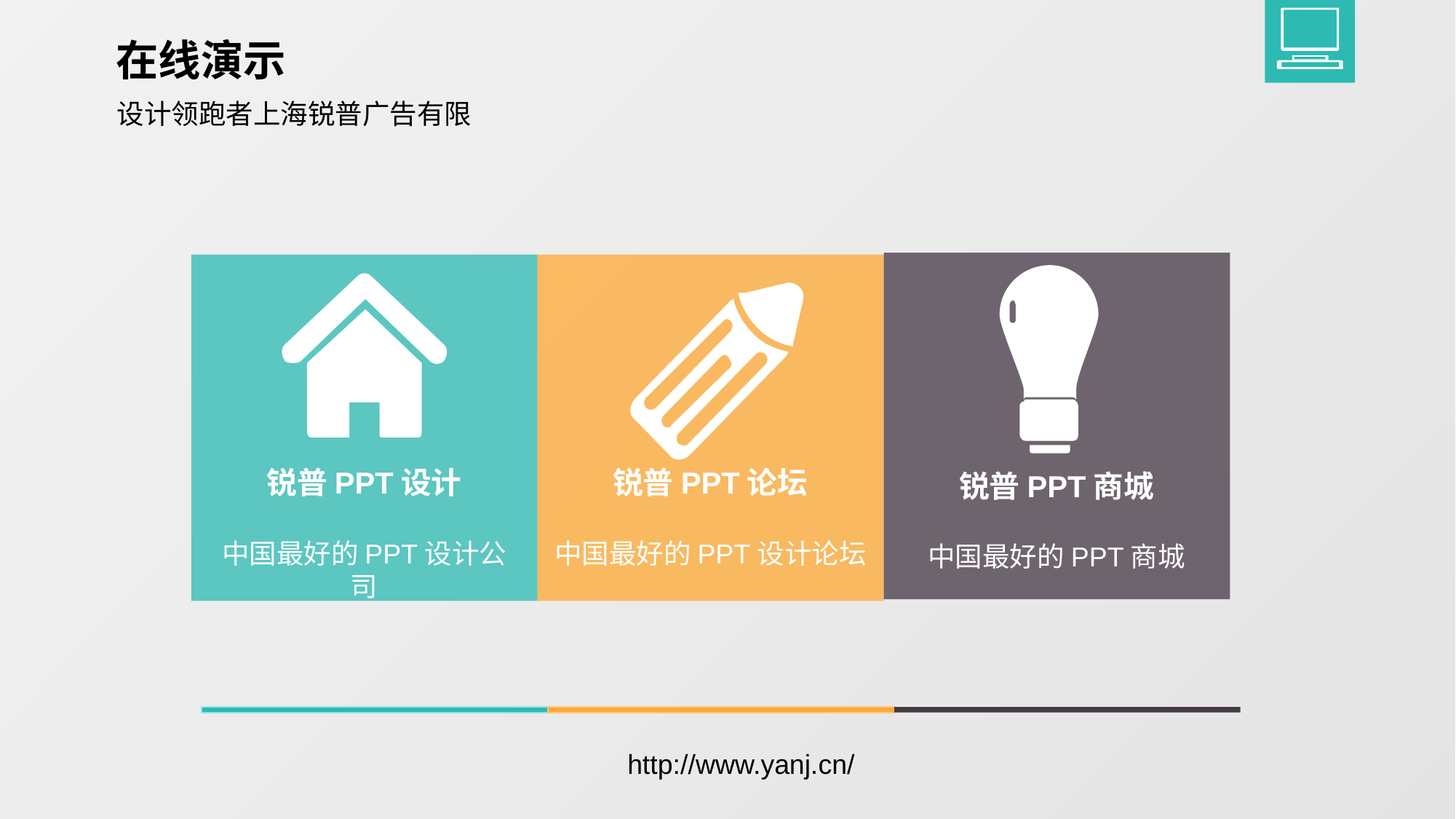

在线演示
设计领跑者上海锐普广告有限

锐普PPT设计

中国最好的PPT设计公司
锐普PPT论坛

中国最好的PPT设计论坛
锐普PPT商城

中国最好的PPT商城

http://www.yanj.cn/